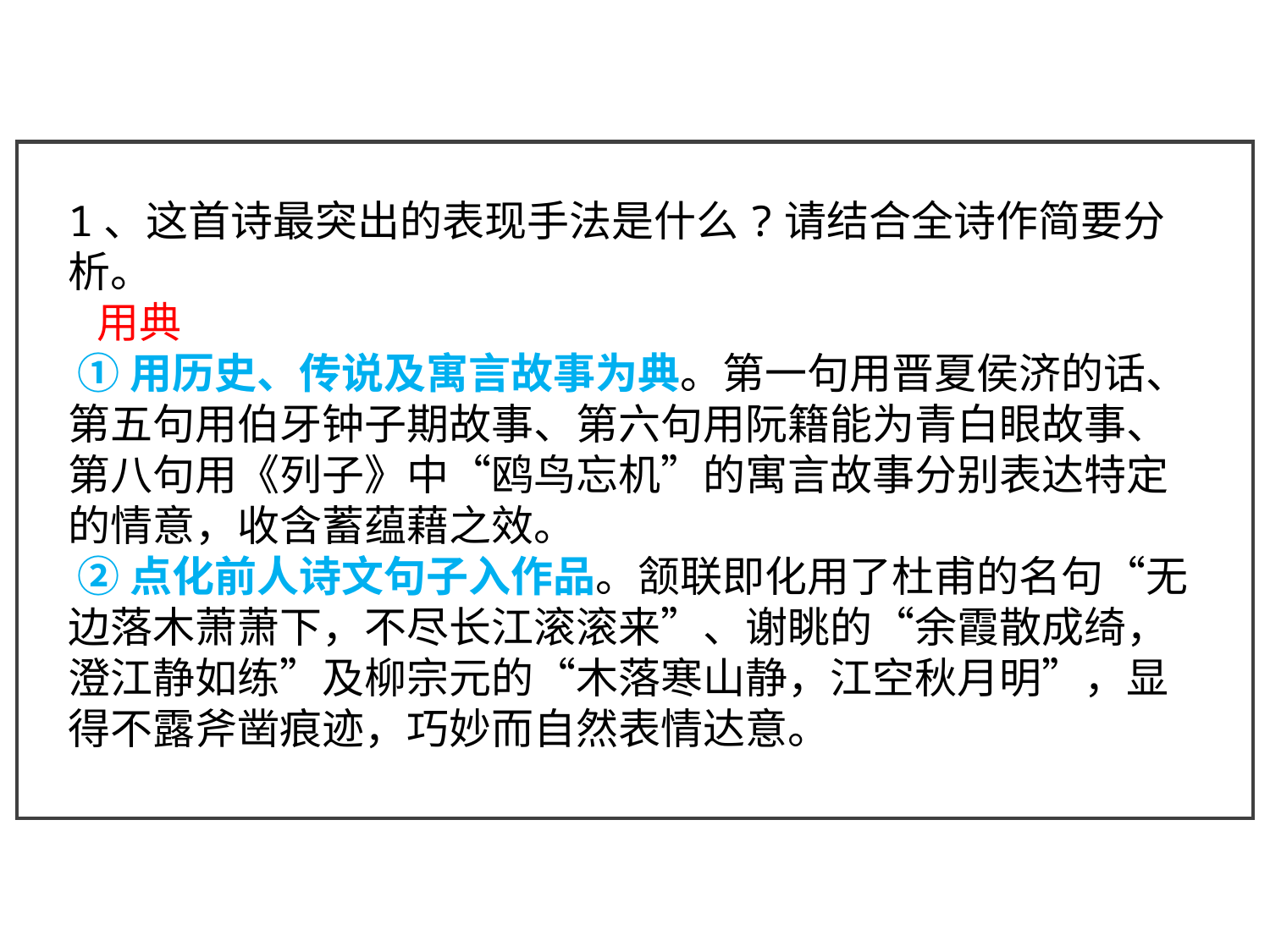

1、这首诗最突出的表现手法是什么?请结合全诗作简要分析。
  用典
 ①用历史、传说及寓言故事为典。第一句用晋夏侯济的话、第五句用伯牙钟子期故事、第六句用阮籍能为青白眼故事、第八句用《列子》中“鸥鸟忘机”的寓言故事分别表达特定的情意，收含蓄蕴藉之效。
 ②点化前人诗文句子入作品。颔联即化用了杜甫的名句“无边落木萧萧下，不尽长江滚滚来”、谢眺的“余霞散成绮，澄江静如练”及柳宗元的“木落寒山静，江空秋月明”，显得不露斧凿痕迹，巧妙而自然表情达意。